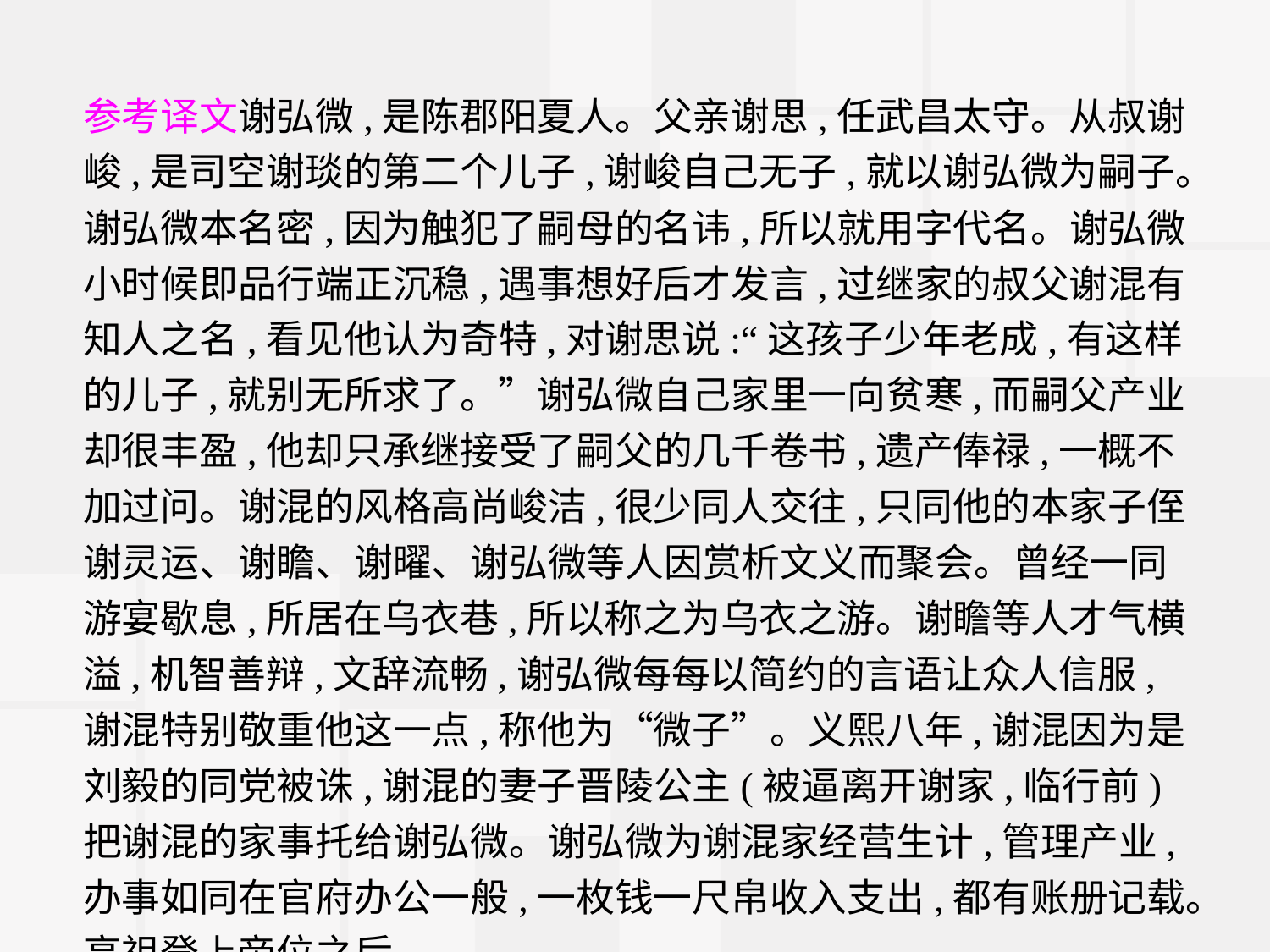

参考译文谢弘微,是陈郡阳夏人。父亲谢思,任武昌太守。从叔谢峻,是司空谢琰的第二个儿子,谢峻自己无子,就以谢弘微为嗣子。谢弘微本名密,因为触犯了嗣母的名讳,所以就用字代名。谢弘微小时候即品行端正沉稳,遇事想好后才发言,过继家的叔父谢混有知人之名,看见他认为奇特,对谢思说:“这孩子少年老成,有这样的儿子,就别无所求了。”谢弘微自己家里一向贫寒,而嗣父产业却很丰盈,他却只承继接受了嗣父的几千卷书,遗产俸禄,一概不加过问。谢混的风格高尚峻洁,很少同人交往,只同他的本家子侄谢灵运、谢瞻、谢曜、谢弘微等人因赏析文义而聚会。曾经一同游宴歇息,所居在乌衣巷,所以称之为乌衣之游。谢瞻等人才气横溢,机智善辩,文辞流畅,谢弘微每每以简约的言语让众人信服,谢混特别敬重他这一点,称他为“微子”。义熙八年,谢混因为是刘毅的同党被诛,谢混的妻子晋陵公主(被逼离开谢家,临行前)把谢混的家事托给谢弘微。谢弘微为谢混家经营生计,管理产业,办事如同在官府办公一般,一枚钱一尺帛收入支出,都有账册记载。高祖登上帝位之后,